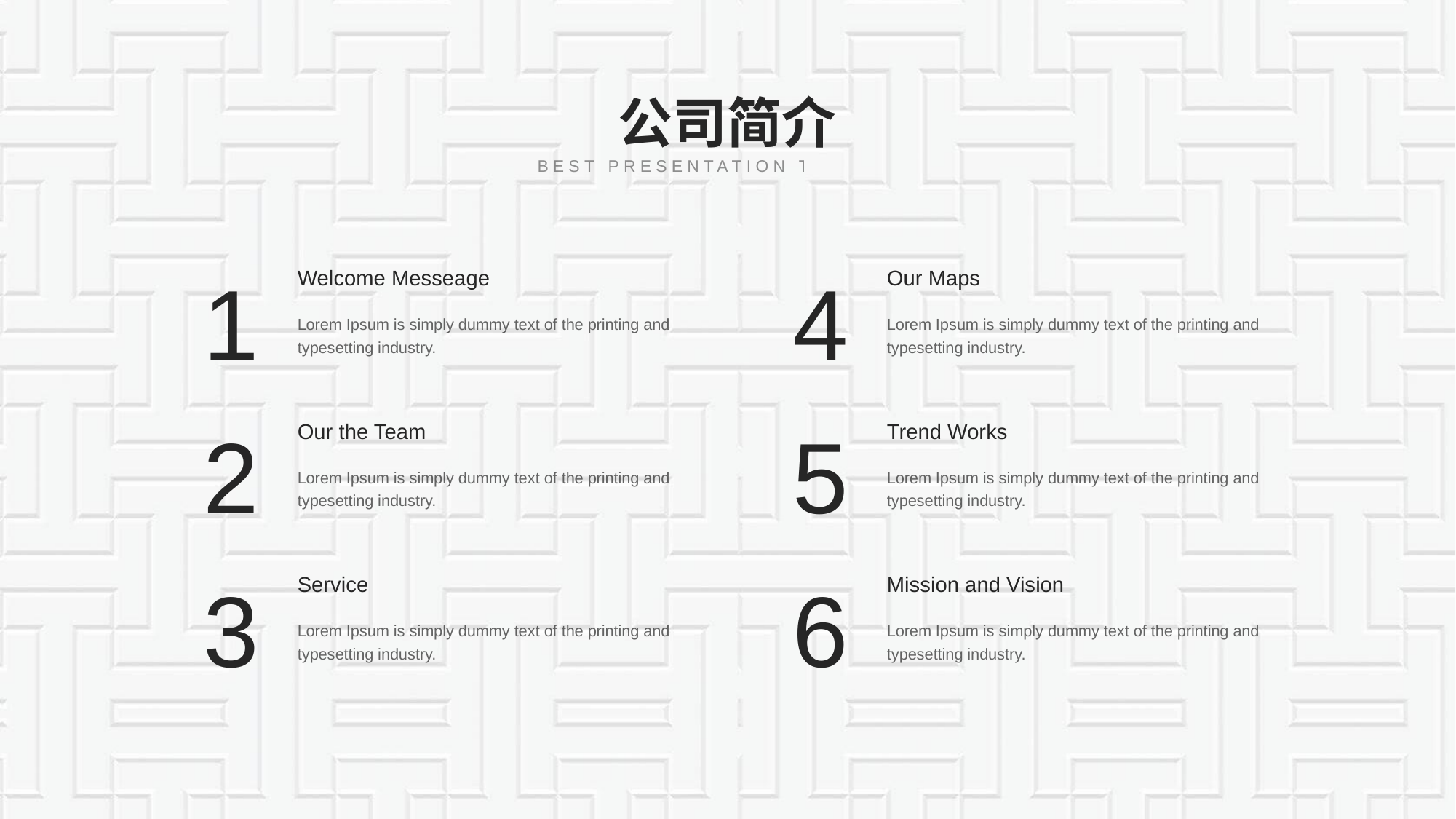

# 公司简介
BEST PRESENTATION TEMPLATE
Welcome Messeage
Lorem Ipsum is simply dummy text of the printing and typesetting industry.
1
Our Maps
Lorem Ipsum is simply dummy text of the printing and typesetting industry.
4
Our the Team
Lorem Ipsum is simply dummy text of the printing and typesetting industry.
2
Trend Works
Lorem Ipsum is simply dummy text of the printing and typesetting industry.
5
Service
Lorem Ipsum is simply dummy text of the printing and typesetting industry.
3
Mission and Vision
Lorem Ipsum is simply dummy text of the printing and typesetting industry.
6